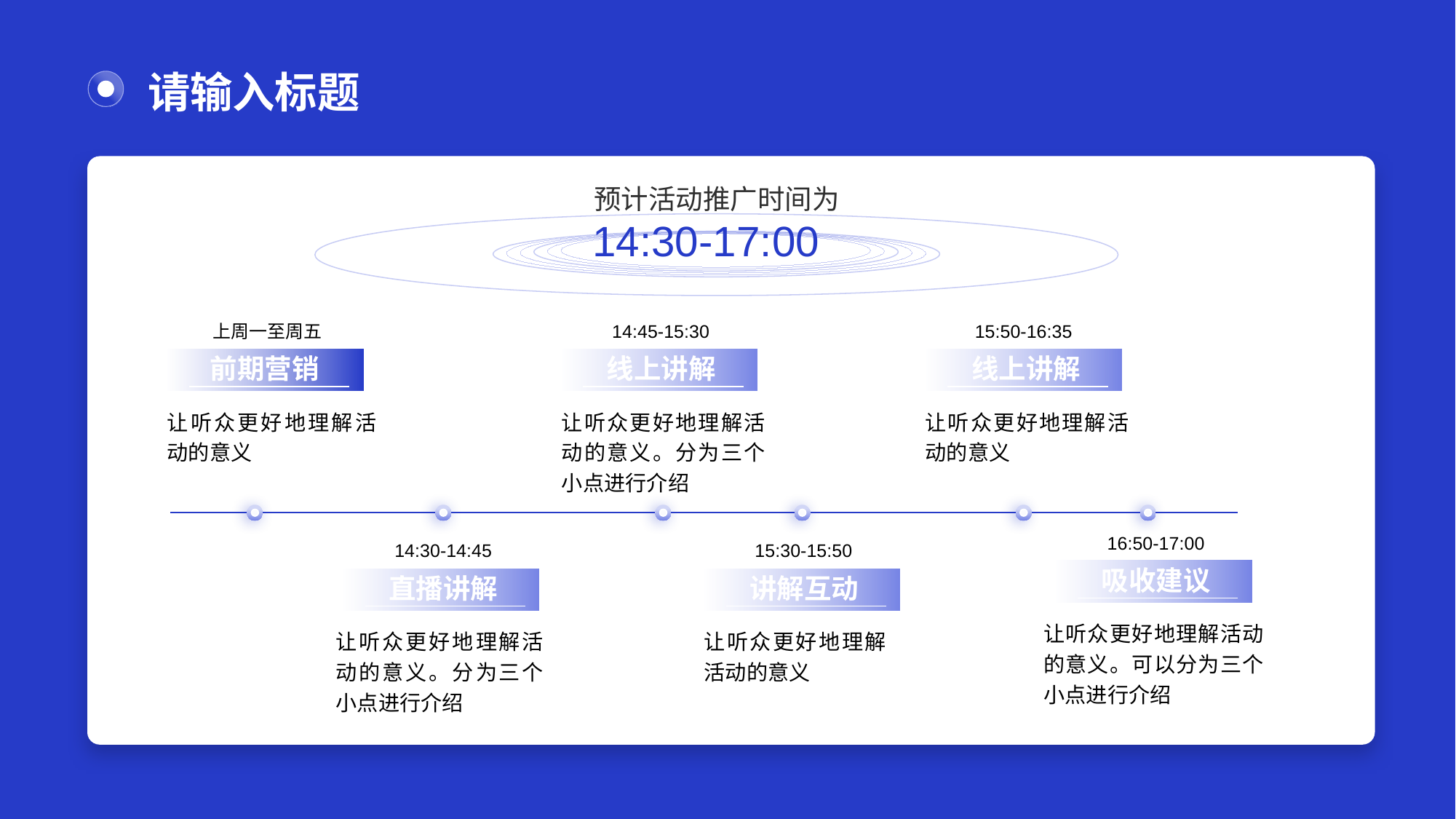

# 请输入标题

预计活动推广时间为

14:30-17:00

上周一至周五
14:45-15:30
15:50-16:35
前期营销

线上讲解

线上讲解

让听众更好地理解活动的意义
让听众更好地理解活动的意义。分为三个小点进行介绍
让听众更好地理解活动的意义

16:50-17:00
14:30-14:45
15:30-15:50
吸收建议

直播讲解

讲解互动

让听众更好地理解活动的意义。可以分为三个小点进行介绍
让听众更好地理解活动的意义。分为三个小点进行介绍
让听众更好地理解活动的意义